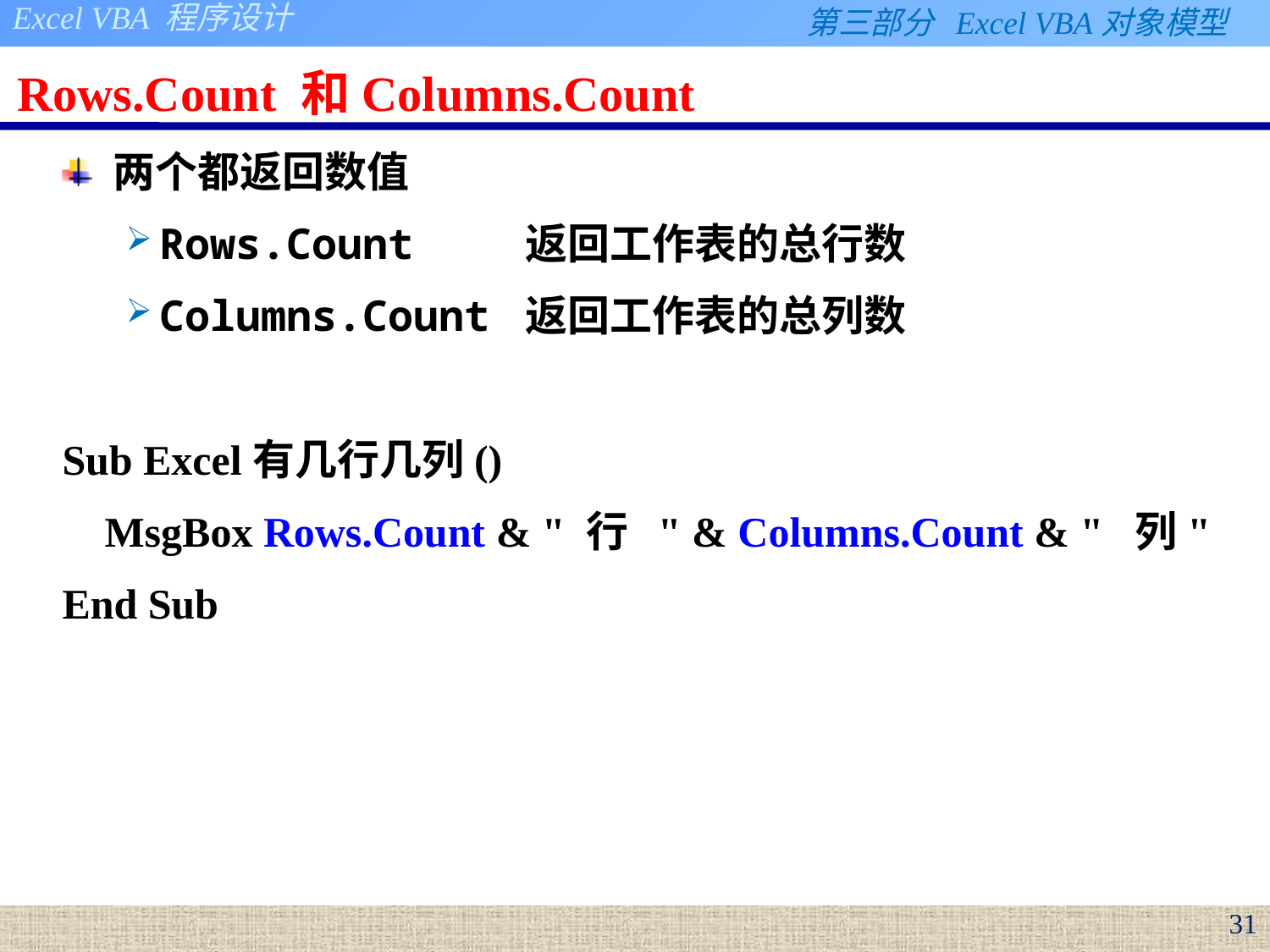

# Rows.Count 和Columns.Count
两个都返回数值
Rows.Count    返回工作表的总行数
Columns.Count 返回工作表的总列数

Sub Excel有几行几列()
    MsgBox Rows.Count & " 行  " & Columns.Count & "  列"
End Sub